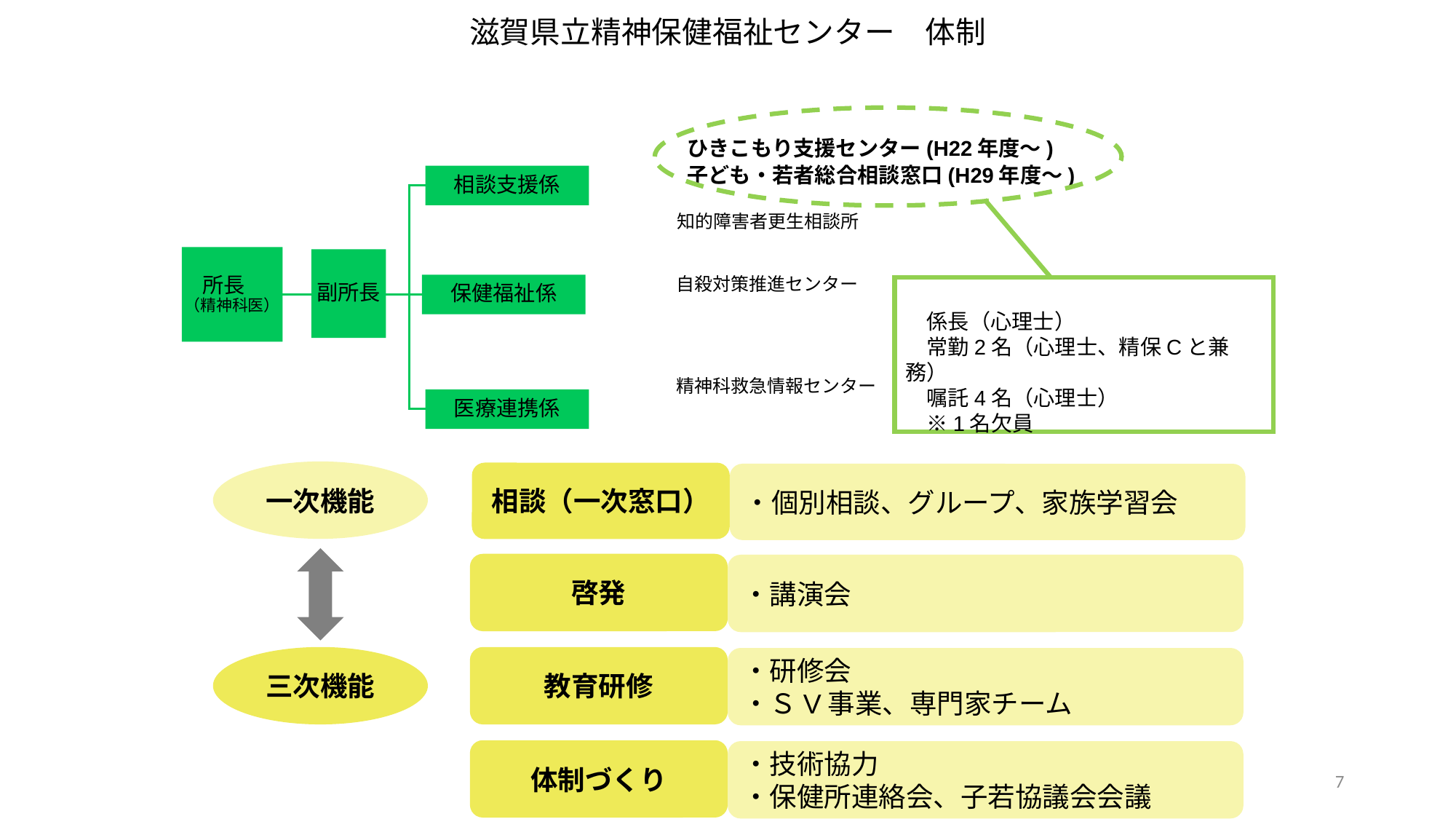

# 滋賀県立精神保健福祉センター　体制
所長
（精神科医）
相談支援係
保健福祉係
医療連携係
副所長
ひきこもり支援センター(H22年度～)
知的障害者更生相談所
自殺対策推進センター
精神科救急情報センター

   子ども・若者総合相談窓口(H29年度～)

　係長（心理士）
　常勤2名（心理士、精保Cと兼務）
　嘱託4名（心理士）
　※1名欠員
一次機能
相談（一次窓口）
・個別相談、グループ、家族学習会

啓発
・講演会
三次機能
教育研修
・研修会
・ＳV事業、専門家チーム
体制づくり
・技術協力
・保健所連絡会、子若協議会会議
7